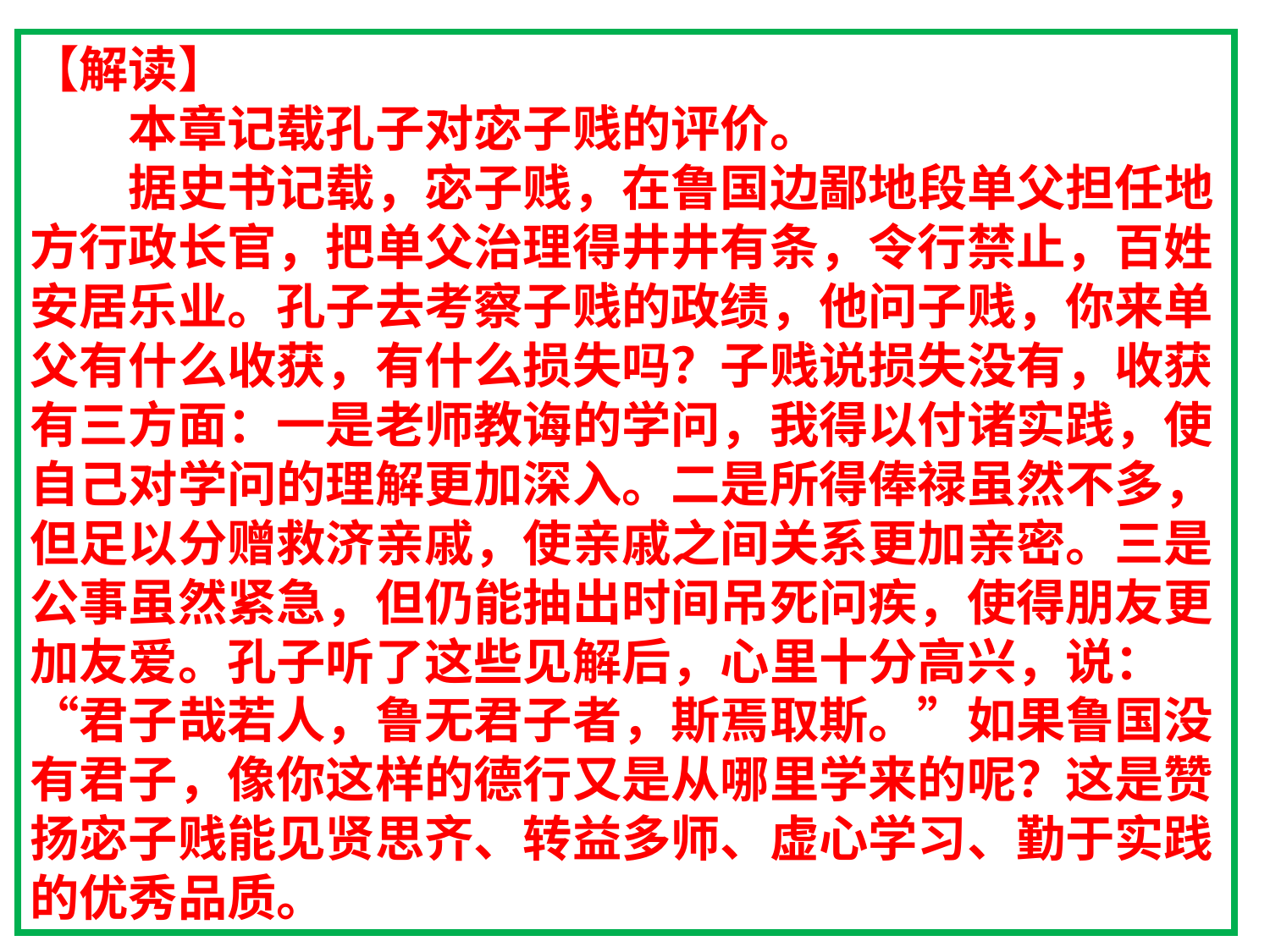

【解读】
　　本章记载孔子对宓子贱的评价。
　　据史书记载，宓子贱，在鲁国边鄙地段单父担任地方行政长官，把单父治理得井井有条，令行禁止，百姓安居乐业。孔子去考察子贱的政绩，他问子贱，你来单父有什么收获，有什么损失吗？子贱说损失没有，收获有三方面：一是老师教诲的学问，我得以付诸实践，使自己对学问的理解更加深入。二是所得俸禄虽然不多，但足以分赠救济亲戚，使亲戚之间关系更加亲密。三是公事虽然紧急，但仍能抽出时间吊死问疾，使得朋友更加友爱。孔子听了这些见解后，心里十分高兴，说：“君子哉若人，鲁无君子者，斯焉取斯。”如果鲁国没有君子，像你这样的德行又是从哪里学来的呢？这是赞扬宓子贱能见贤思齐、转益多师、虚心学习、勤于实践的优秀品质。